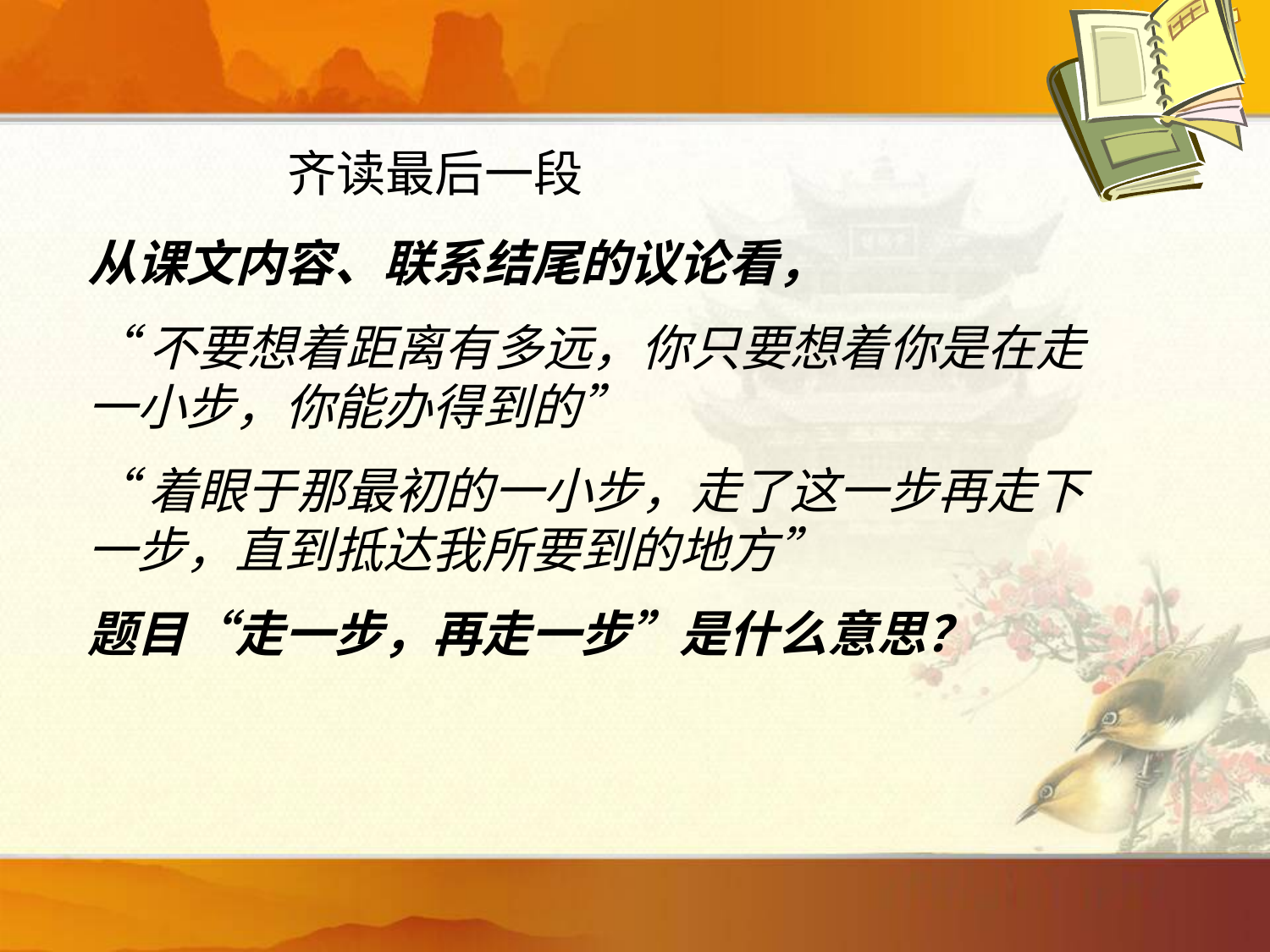

齐读最后一段
从课文内容、联系结尾的议论看，
“不要想着距离有多远，你只要想着你是在走一小步，你能办得到的”
“着眼于那最初的一小步，走了这一步再走下一步，直到抵达我所要到的地方”
题目“走一步，再走一步”是什么意思？